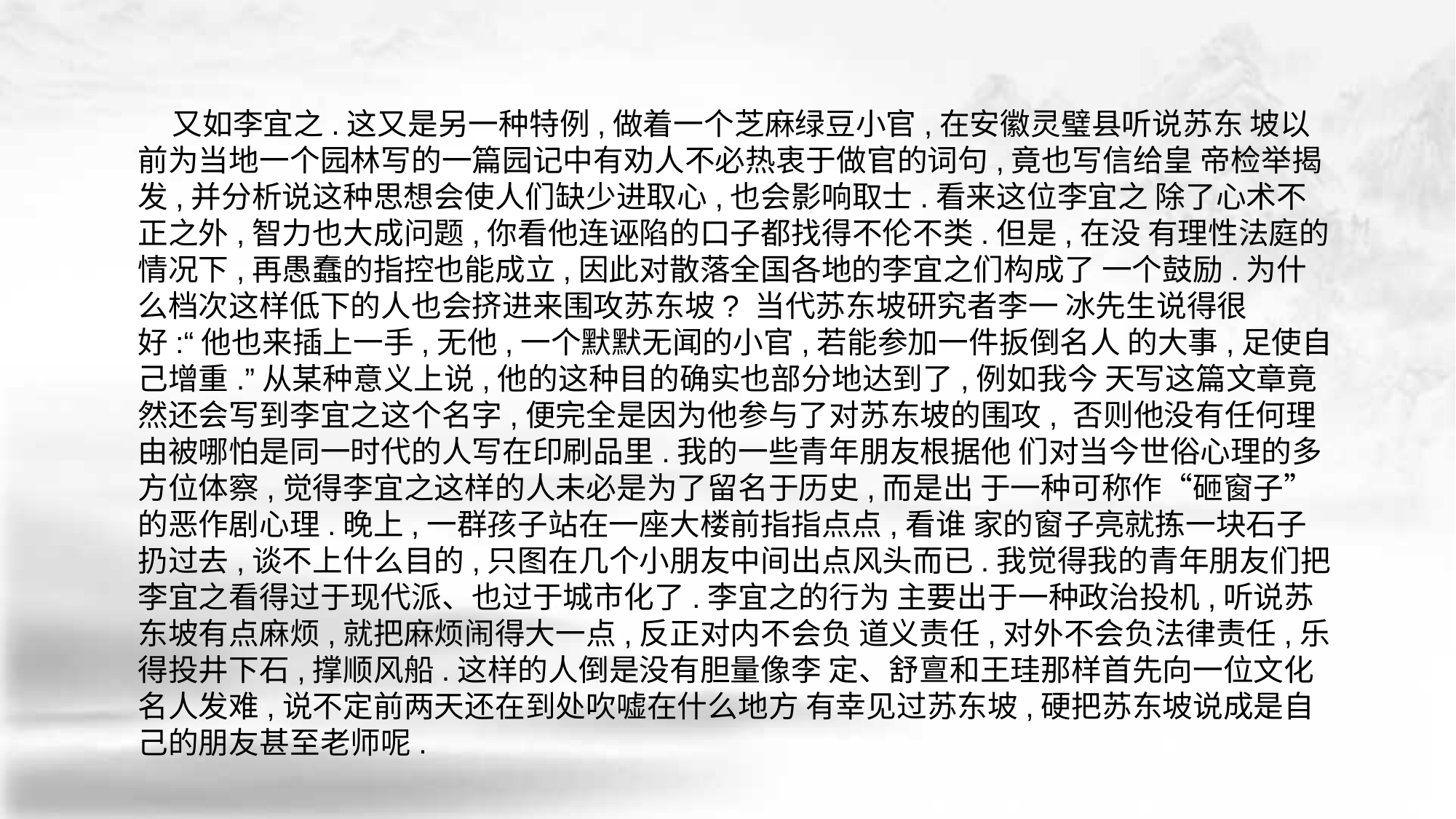

又如李宜之.这又是另一种特例,做着一个芝麻绿豆小官,在安徽灵璧县听说苏东 坡以前为当地一个园林写的一篇园记中有劝人不必热衷于做官的词句,竟也写信给皇 帝检举揭发,并分析说这种思想会使人们缺少进取心,也会影响取士.看来这位李宜之 除了心术不正之外,智力也大成问题,你看他连诬陷的口子都找得不伦不类.但是,在没 有理性法庭的情况下,再愚蠢的指控也能成立,因此对散落全国各地的李宜之们构成了 一个鼓励.为什么档次这样低下的人也会挤进来围攻苏东坡? 当代苏东坡研究者李一 冰先生说得很好:“他也来插上一手,无他,一个默默无闻的小官,若能参加一件扳倒名人 的大事,足使自己增重.”从某种意义上说,他的这种目的确实也部分地达到了,例如我今 天写这篇文章竟然还会写到李宜之这个名字,便完全是因为他参与了对苏东坡的围攻, 否则他没有任何理由被哪怕是同一时代的人写在印刷品里.我的一些青年朋友根据他 们对当今世俗心理的多方位体察,觉得李宜之这样的人未必是为了留名于历史,而是出 于一种可称作“砸窗子”的恶作剧心理.晚上,一群孩子站在一座大楼前指指点点,看谁 家的窗子亮就拣一块石子扔过去,谈不上什么目的,只图在几个小朋友中间出点风头而已.我觉得我的青年朋友们把李宜之看得过于现代派、也过于城市化了.李宜之的行为 主要出于一种政治投机,听说苏东坡有点麻烦,就把麻烦闹得大一点,反正对内不会负 道义责任,对外不会负法律责任,乐得投井下石,撑顺风船.这样的人倒是没有胆量像李 定、舒亶和王珪那样首先向一位文化名人发难,说不定前两天还在到处吹嘘在什么地方 有幸见过苏东坡,硬把苏东坡说成是自己的朋友甚至老师呢.